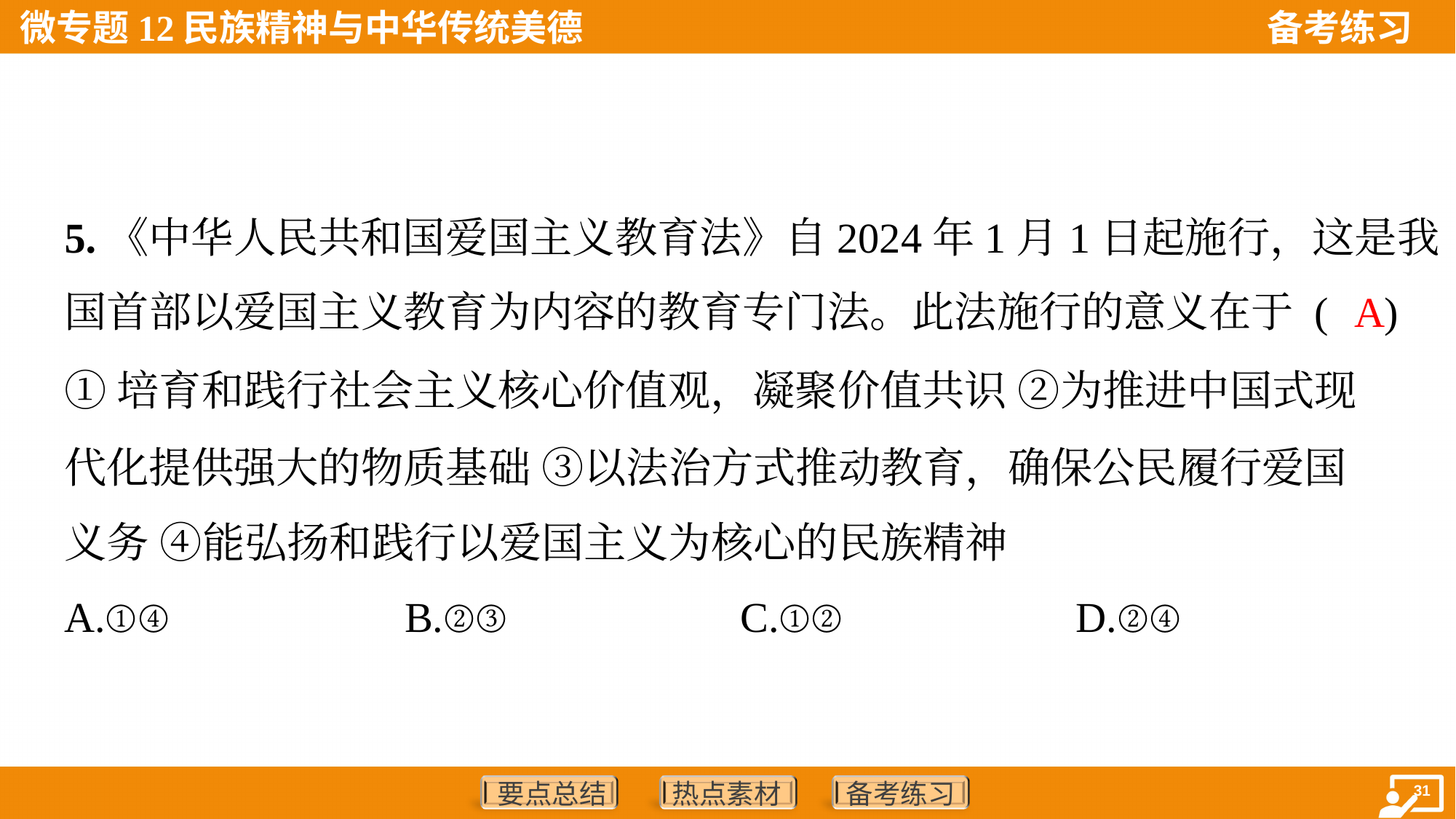

5.《中华人民共和国爱国主义教育法》自2024年1月1日起施行，这是我
国首部以爱国主义教育为内容的教育专门法。此法施行的意义在于 (     )
A
①培育和践行社会主义核心价值观，凝聚价值共识 ②为推进中国式现
代化提供强大的物质基础 ③以法治方式推动教育，确保公民履行爱国
义务 ④能弘扬和践行以爱国主义为核心的民族精神
A.①④	B.②③	C.①②	D.②④